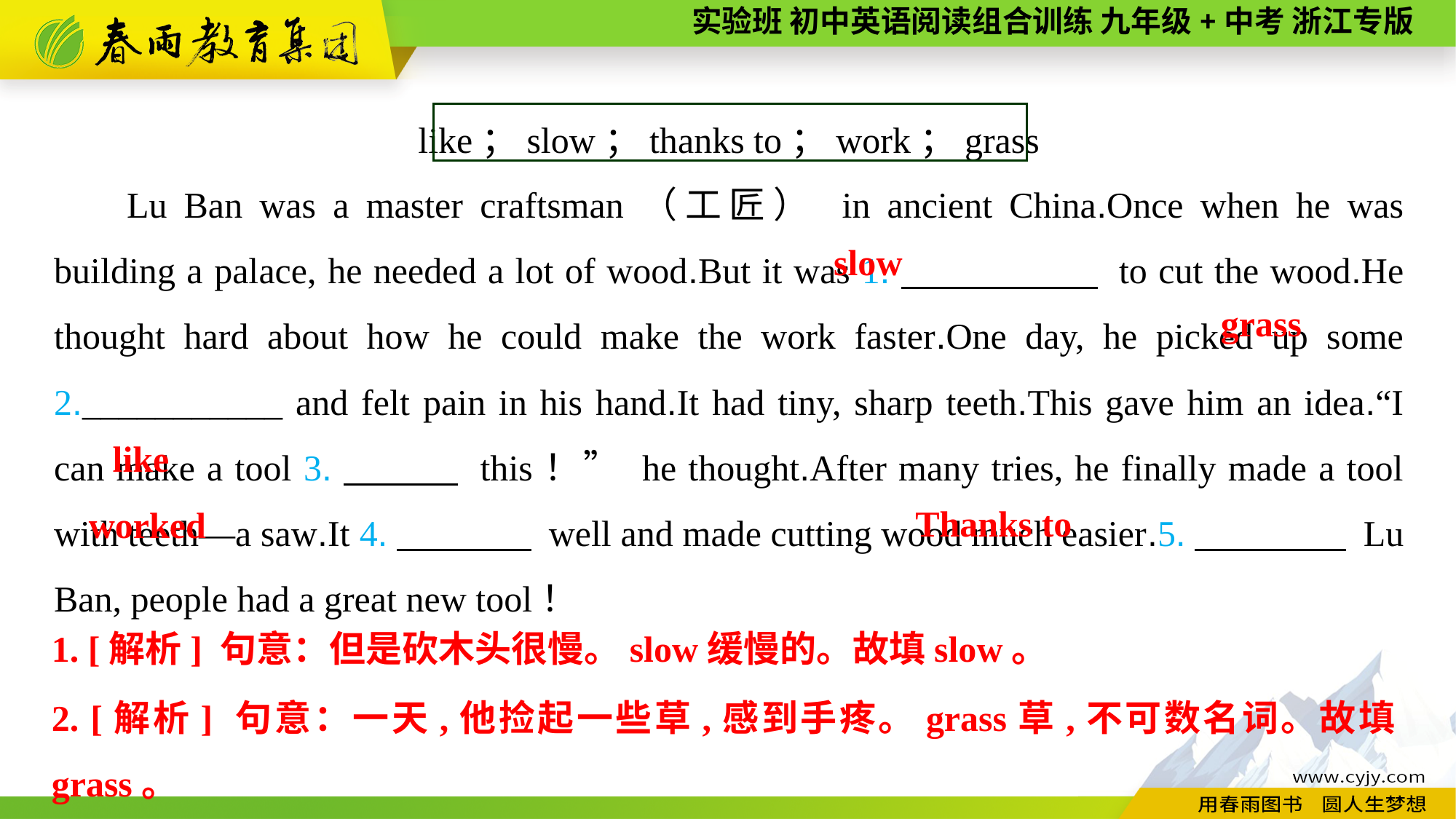

like；slow；thanks to；work；grass
Lu Ban was a master craftsman（工匠） in ancient China.Once when he was building a palace, he needed a lot of wood.But it was 1.　　        　 to cut the wood.He thought hard about how he could make the work faster.One day, he picked up some 2.___________ and felt pain in his hand.It had tiny, sharp teeth.This gave him an idea.“I can make a tool 3.　　　 this！” he thought.After many tries, he finally made a tool with teeth—a saw.It 4.　　　    well and made cutting wood much easier.5.　　     　 Lu Ban, people had a great new tool！

slow
grass
 like
Thanks to
worked
1. [解析] 句意：但是砍木头很慢。slow缓慢的。故填slow。
2. [解析] 句意：一天,他捡起一些草,感到手疼。grass草,不可数名词。故填grass。